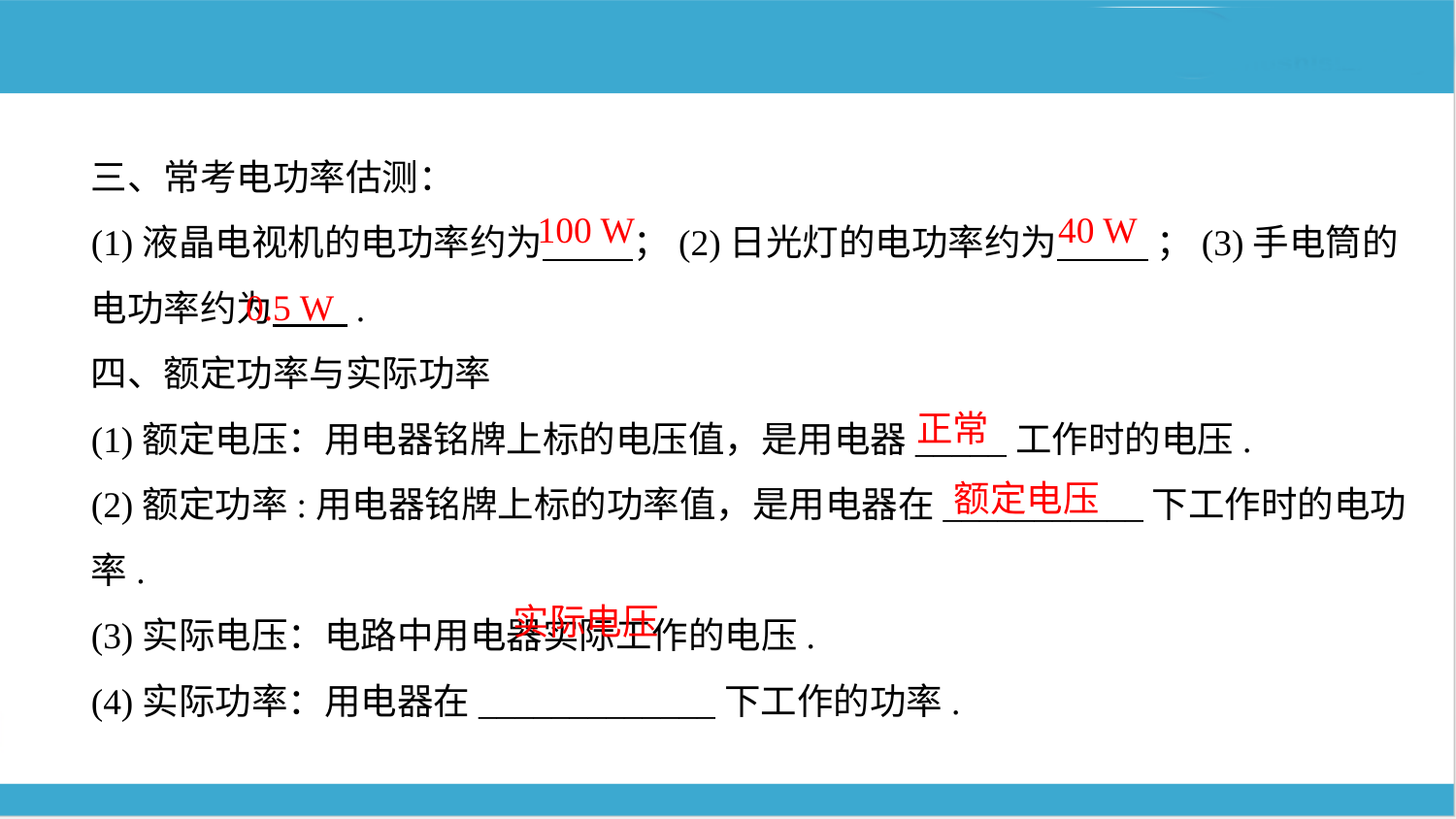

三、常考电功率估测：
(1)液晶电视机的电功率约为           ；(2)日光灯的电功率约为            ；(3)手电筒的电功率约为         .
四、额定功率与实际功率
(1)额定电压：用电器铭牌上标的电压值，是用电器_____工作时的电压.
(2)额定功率:用电器铭牌上标的功率值，是用电器在___________下工作时的电功率.
(3)实际电压：电路中用电器实际工作的电压.
(4)实际功率：用电器在_____________下工作的功率.
100 W
40 W
0.5 W
正常
额定电压
实际电压